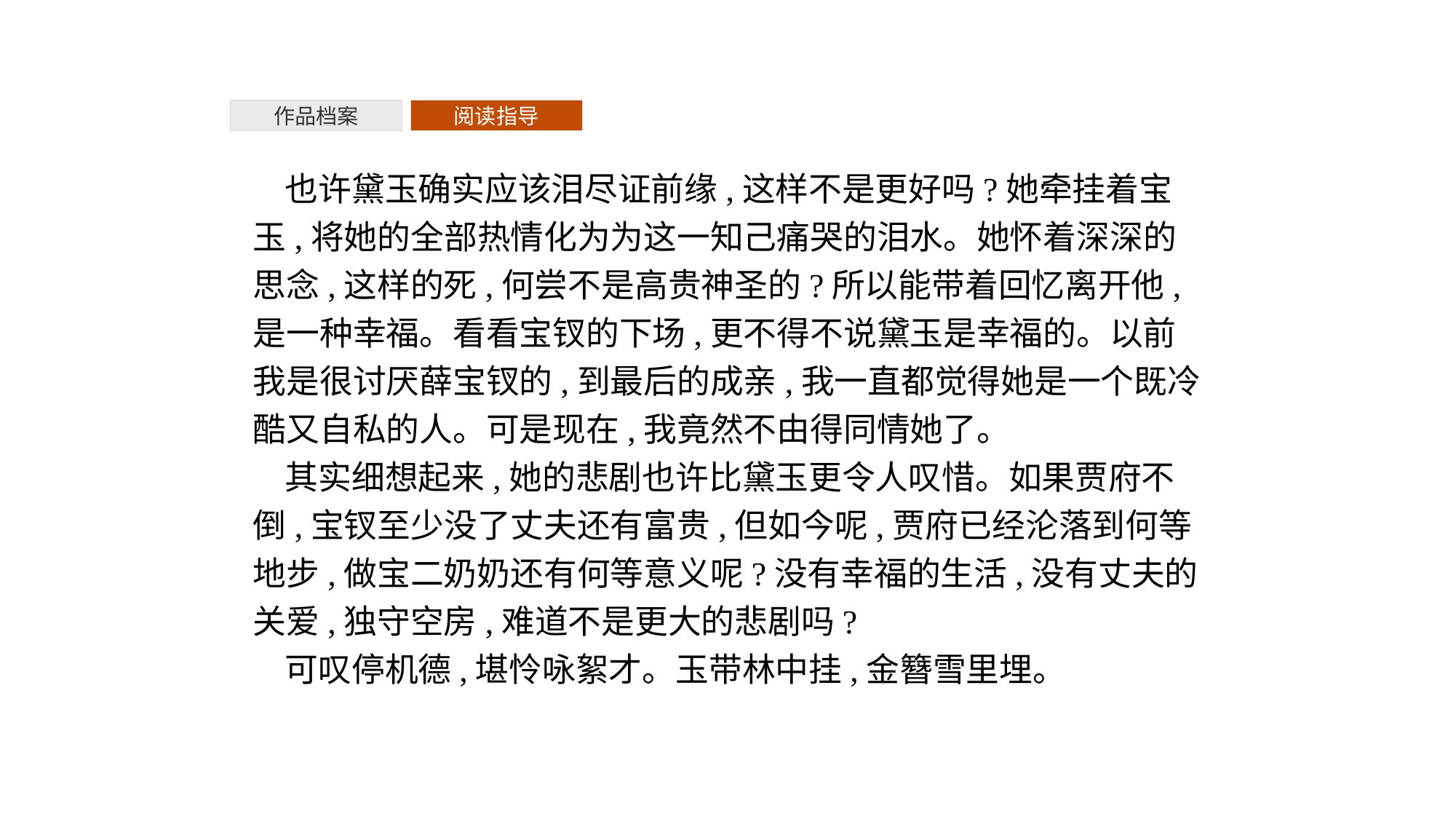

作品档案
阅读指导
也许黛玉确实应该泪尽证前缘,这样不是更好吗?她牵挂着宝玉,将她的全部热情化为为这一知己痛哭的泪水。她怀着深深的思念,这样的死,何尝不是高贵神圣的?所以能带着回忆离开他,是一种幸福。看看宝钗的下场,更不得不说黛玉是幸福的。以前我是很讨厌薛宝钗的,到最后的成亲,我一直都觉得她是一个既冷酷又自私的人。可是现在,我竟然不由得同情她了。
其实细想起来,她的悲剧也许比黛玉更令人叹惜。如果贾府不倒,宝钗至少没了丈夫还有富贵,但如今呢,贾府已经沦落到何等地步,做宝二奶奶还有何等意义呢?没有幸福的生活,没有丈夫的关爱,独守空房,难道不是更大的悲剧吗?
可叹停机德,堪怜咏絮才。玉带林中挂,金簪雪里埋。